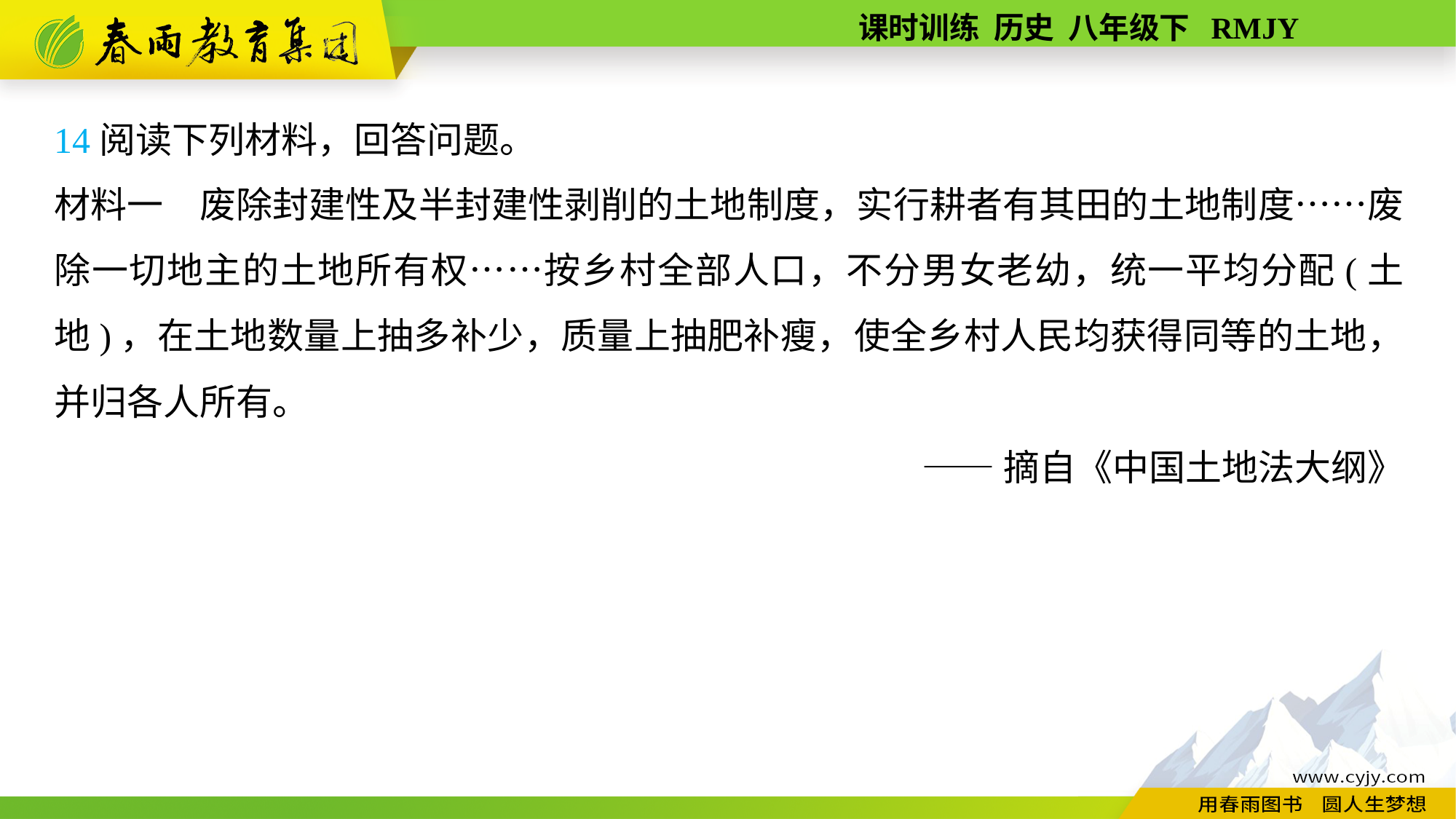

14阅读下列材料，回答问题。
材料一　废除封建性及半封建性剥削的土地制度，实行耕者有其田的土地制度……废除一切地主的土地所有权……按乡村全部人口，不分男女老幼，统一平均分配(土地)，在土地数量上抽多补少，质量上抽肥补瘦，使全乡村人民均获得同等的土地，并归各人所有。
——摘自《中国土地法大纲》